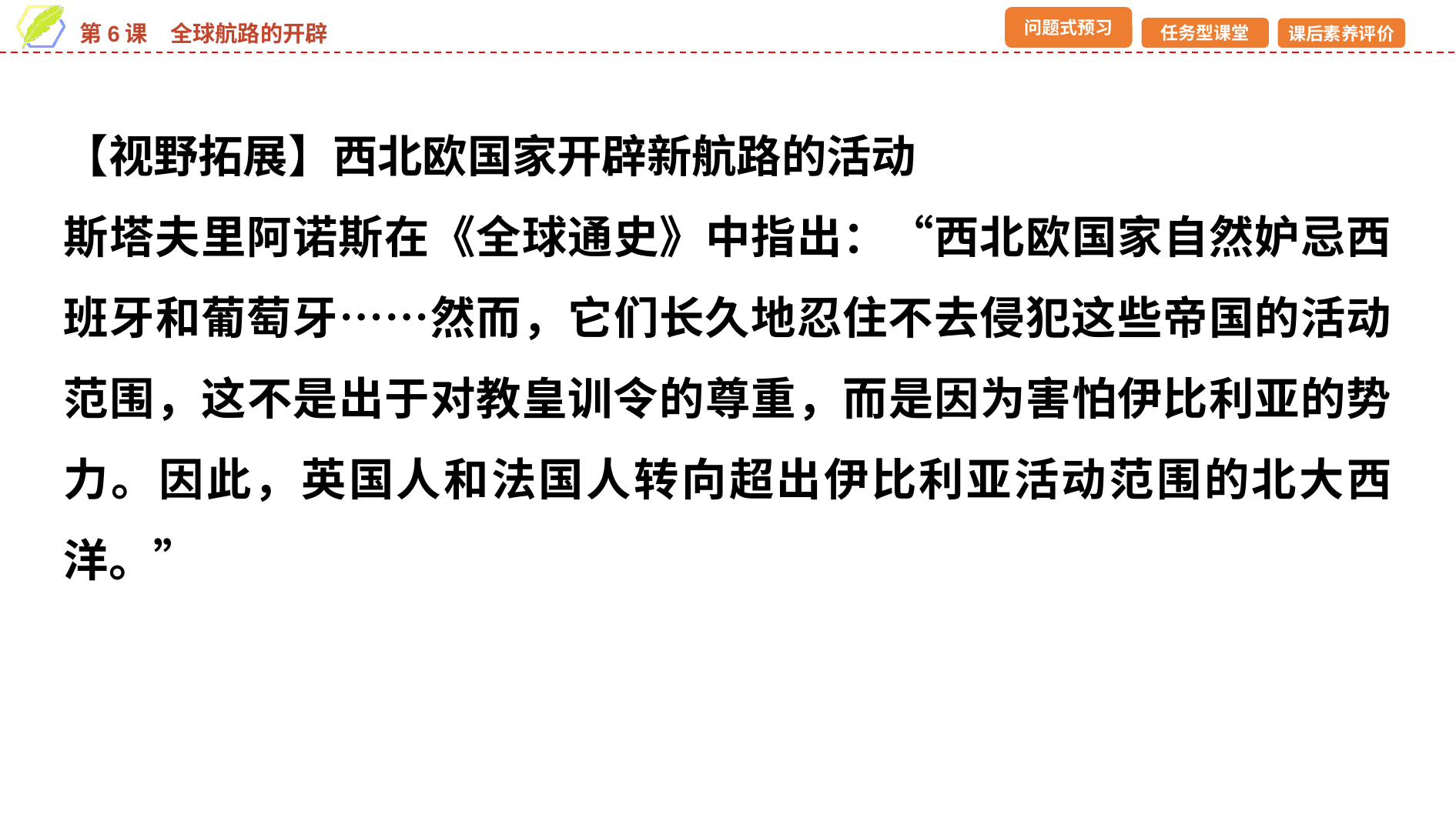

【视野拓展】西北欧国家开辟新航路的活动
斯塔夫里阿诺斯在《全球通史》中指出：“西北欧国家自然妒忌西班牙和葡萄牙……然而，它们长久地忍住不去侵犯这些帝国的活动范围，这不是出于对教皇训令的尊重，而是因为害怕伊比利亚的势力。因此，英国人和法国人转向超出伊比利亚活动范围的北大西洋。”